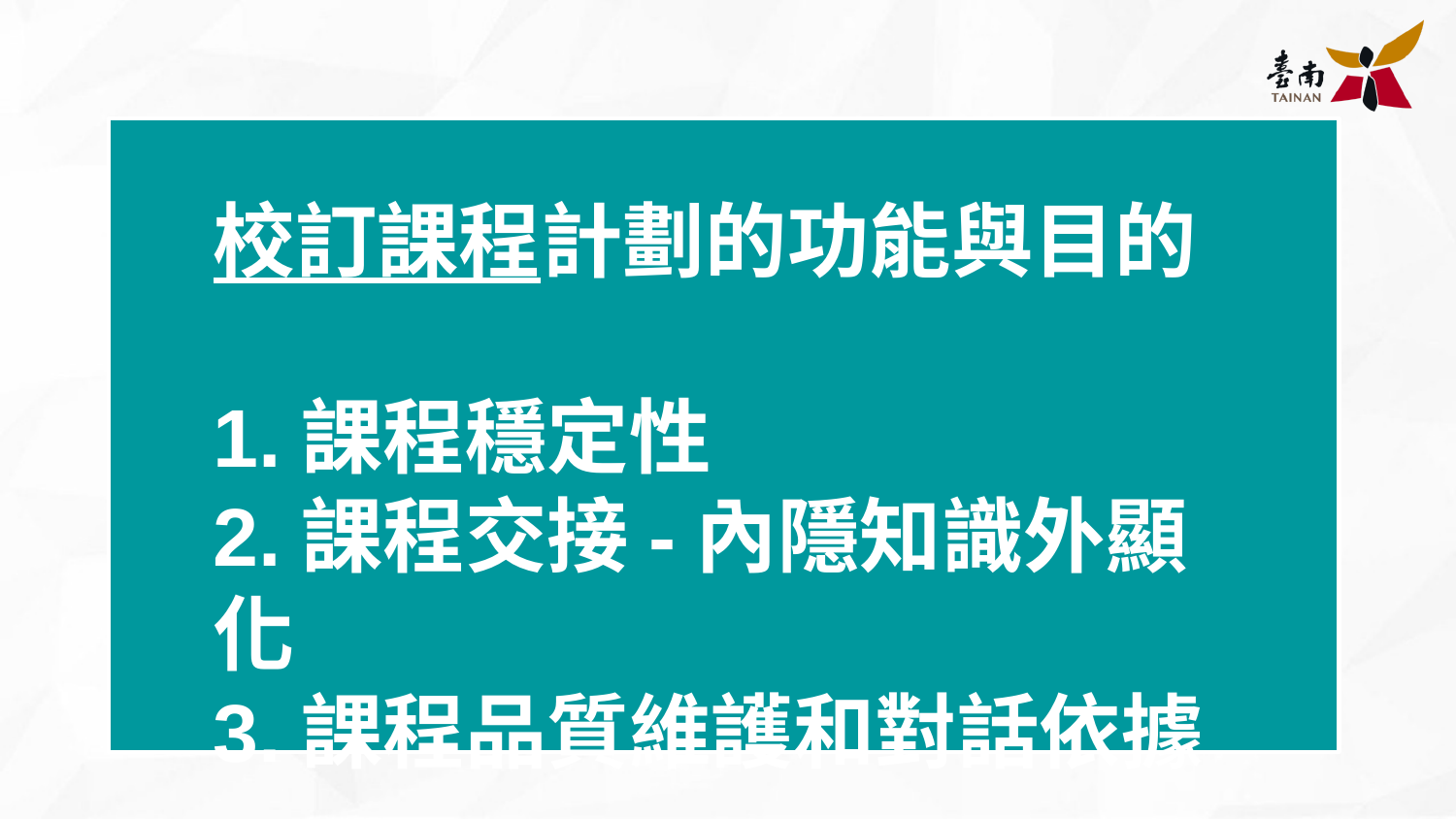

校訂課程計劃的功能與目的

1.課程穩定性
2.課程交接-內隱知識外顯化
3.課程品質維護和對話依據